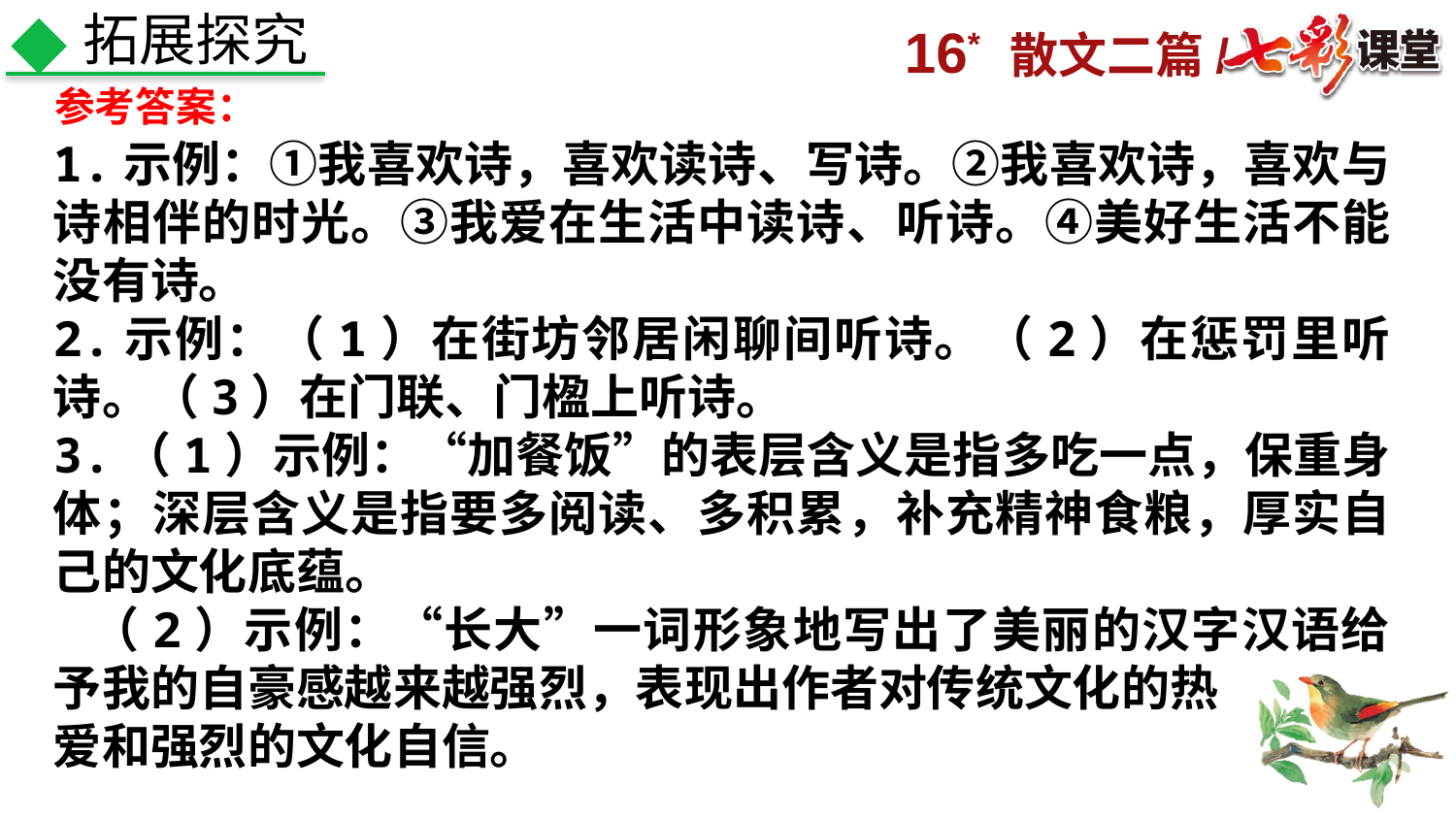

拓展探究

参考答案：
1.示例：①我喜欢诗，喜欢读诗、写诗。②我喜欢诗，喜欢与诗相伴的时光。③我爱在生活中读诗、听诗。④美好生活不能没有诗。
2.示例：（1）在街坊邻居闲聊间听诗。（2）在惩罚里听诗。（3）在门联、门楹上听诗。
3.（1）示例：“加餐饭”的表层含义是指多吃一点，保重身体；深层含义是指要多阅读、多积累，补充精神食粮，厚实自己的文化底蕴。
  （2）示例：“长大”一词形象地写出了美丽的汉字汉语给予我的自豪感越来越强烈，表现出作者对传统文化的热
爱和强烈的文化自信。